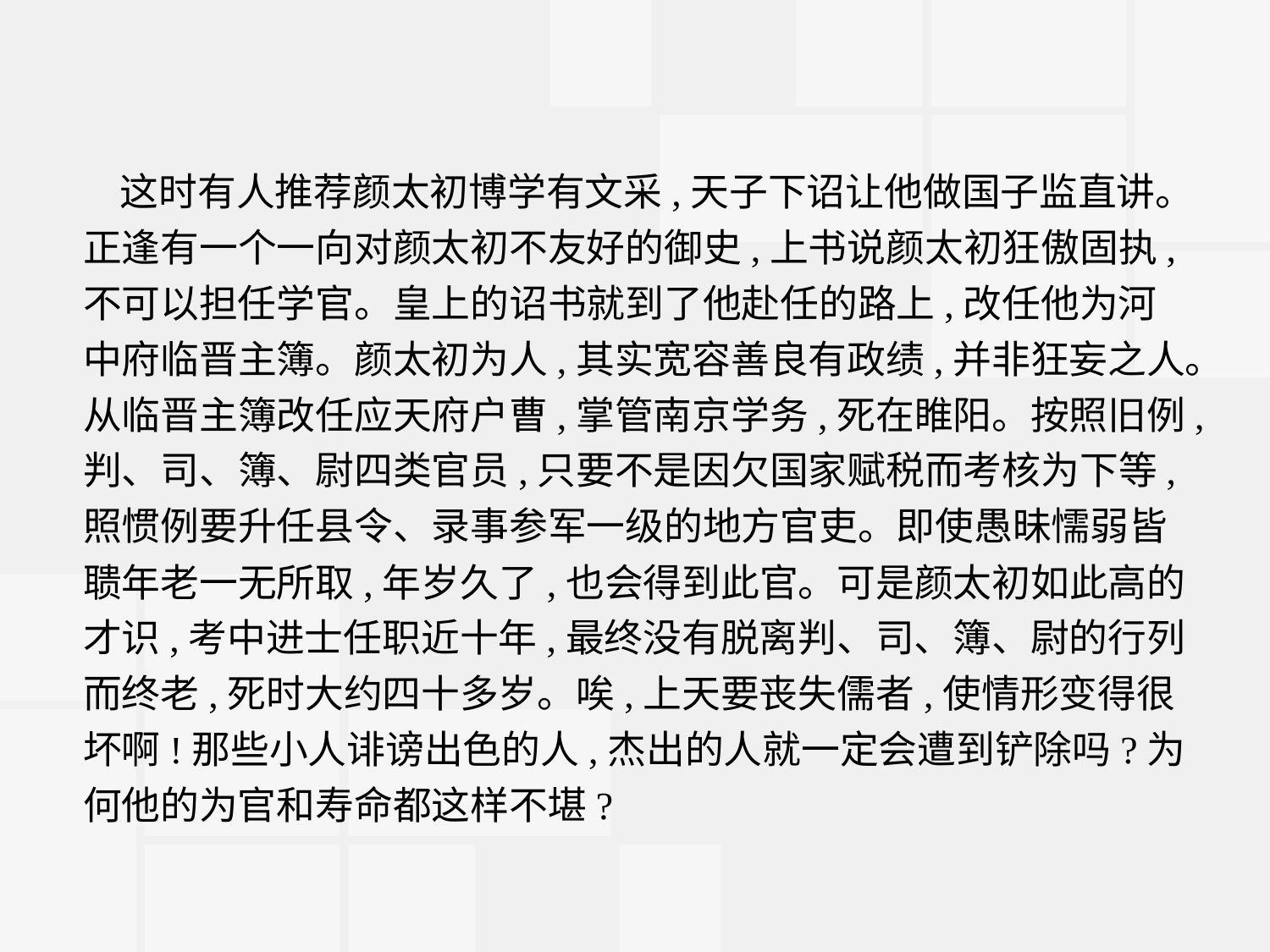

这时有人推荐颜太初博学有文采,天子下诏让他做国子监直讲。正逢有一个一向对颜太初不友好的御史,上书说颜太初狂傲固执,不可以担任学官。皇上的诏书就到了他赴任的路上,改任他为河中府临晋主簿。颜太初为人,其实宽容善良有政绩,并非狂妄之人。从临晋主簿改任应天府户曹,掌管南京学务,死在睢阳。按照旧例,判、司、簿、尉四类官员,只要不是因欠国家赋税而考核为下等,照惯例要升任县令、录事参军一级的地方官吏。即使愚昧懦弱皆聩年老一无所取,年岁久了,也会得到此官。可是颜太初如此高的才识,考中进士任职近十年,最终没有脱离判、司、簿、尉的行列而终老,死时大约四十多岁。唉,上天要丧失儒者,使情形变得很坏啊!那些小人诽谤出色的人,杰出的人就一定会遭到铲除吗?为何他的为官和寿命都这样不堪?